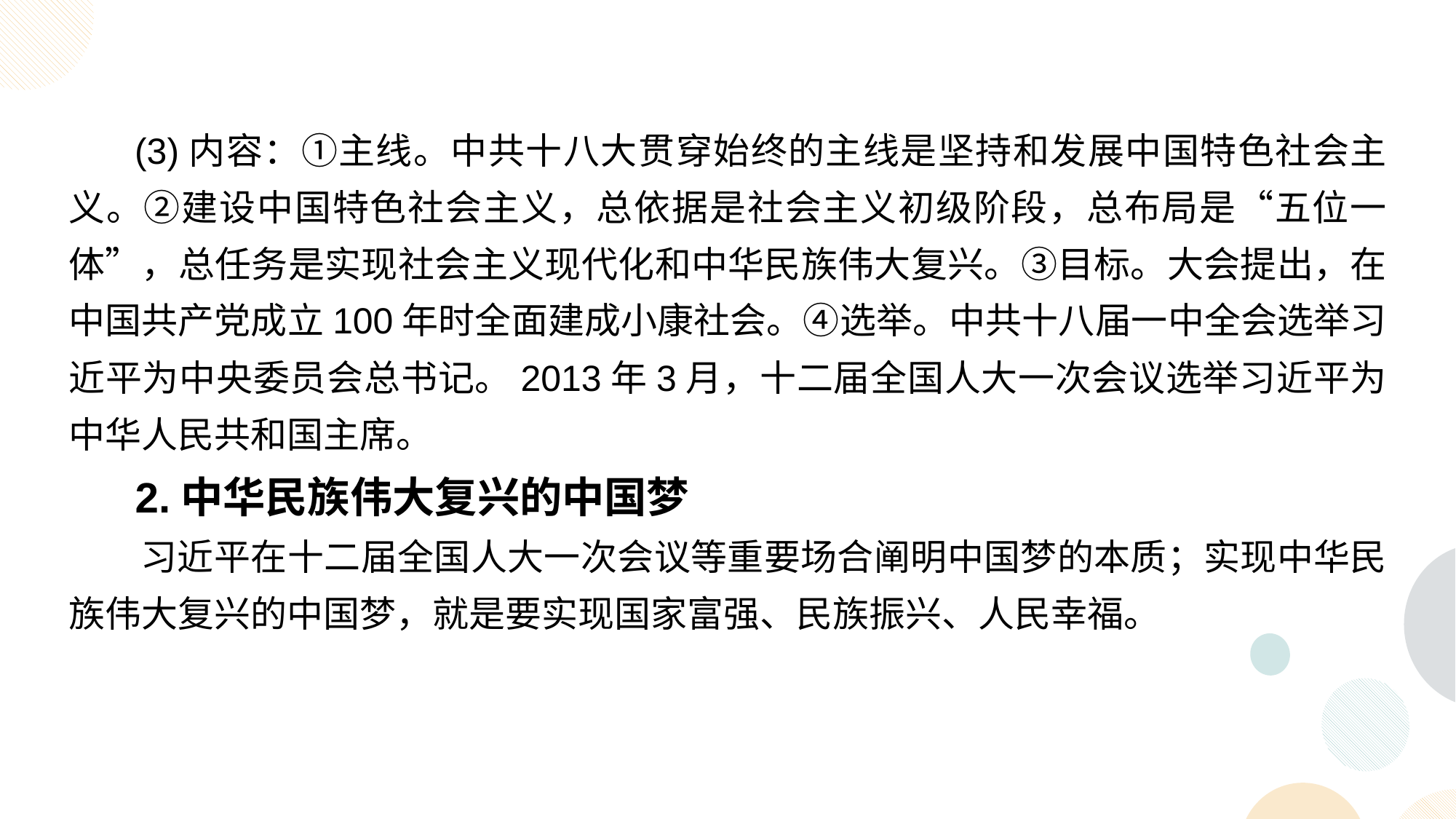

(3)内容：①主线。中共十八大贯穿始终的主线是坚持和发展中国特色社会主义。②建设中国特色社会主义，总依据是社会主义初级阶段，总布局是“五位一体”，总任务是实现社会主义现代化和中华民族伟大复兴。③目标。大会提出，在中国共产党成立100年时全面建成小康社会。④选举。中共十八届一中全会选举习近平为中央委员会总书记。2013年3月，十二届全国人大一次会议选举习近平为中华人民共和国主席。
 2.中华民族伟大复兴的中国梦
 习近平在十二届全国人大一次会议等重要场合阐明中国梦的本质；实现中华民族伟大复兴的中国梦，就是要实现国家富强、民族振兴、人民幸福。